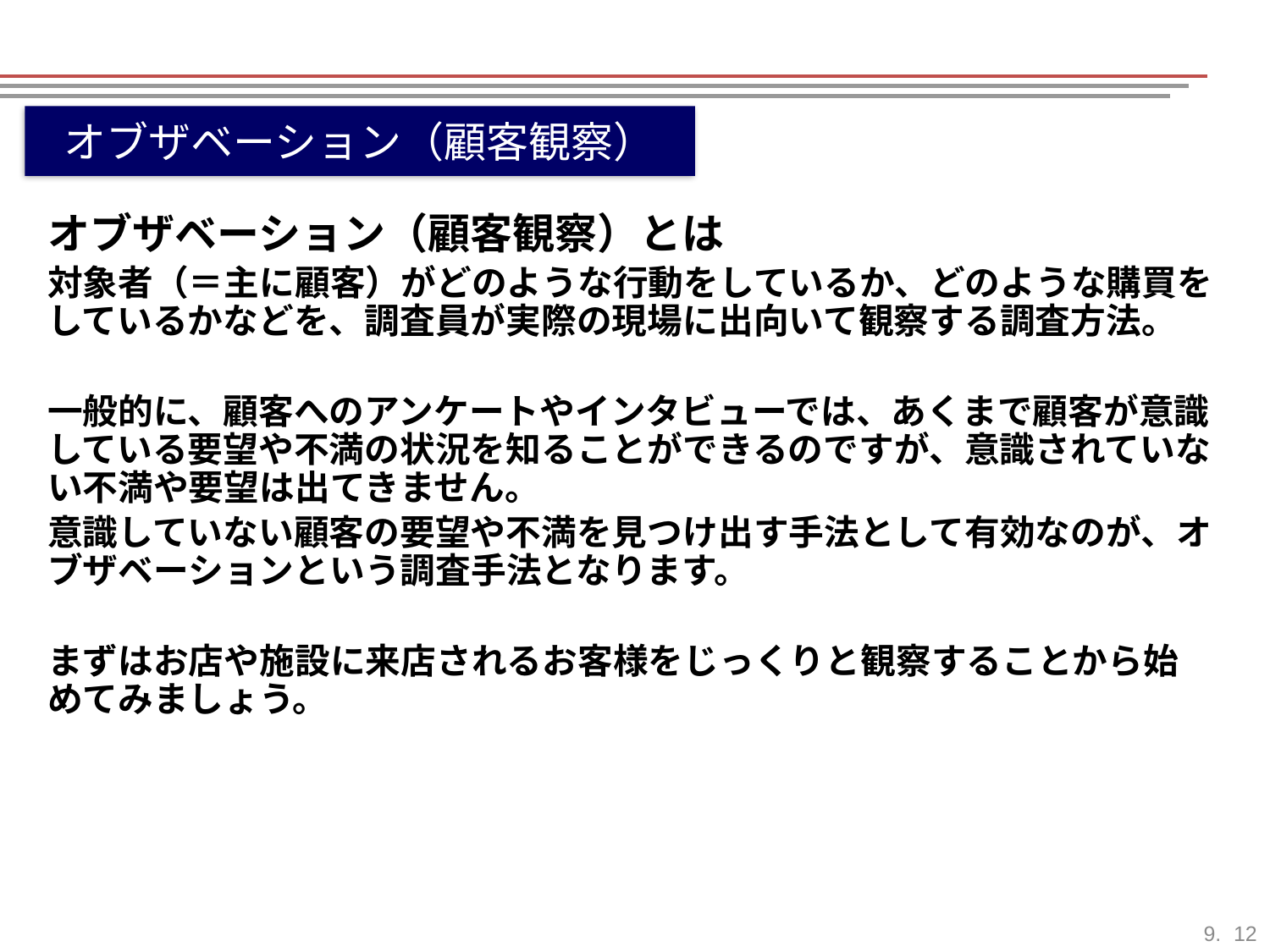

オブザベーション（顧客観察）
オブザベーション（顧客観察）とは
対象者（＝主に顧客）がどのような行動をしているか、どのような購買をしているかなどを、調査員が実際の現場に出向いて観察する調査方法。

一般的に、顧客へのアンケートやインタビューでは、あくまで顧客が意識している要望や不満の状況を知ることができるのですが、意識されていない不満や要望は出てきません。
意識していない顧客の要望や不満を見つけ出す手法として有効なのが、オブザベーションという調査手法となります。

まずはお店や施設に来店されるお客様をじっくりと観察することから始めてみましょう。
12